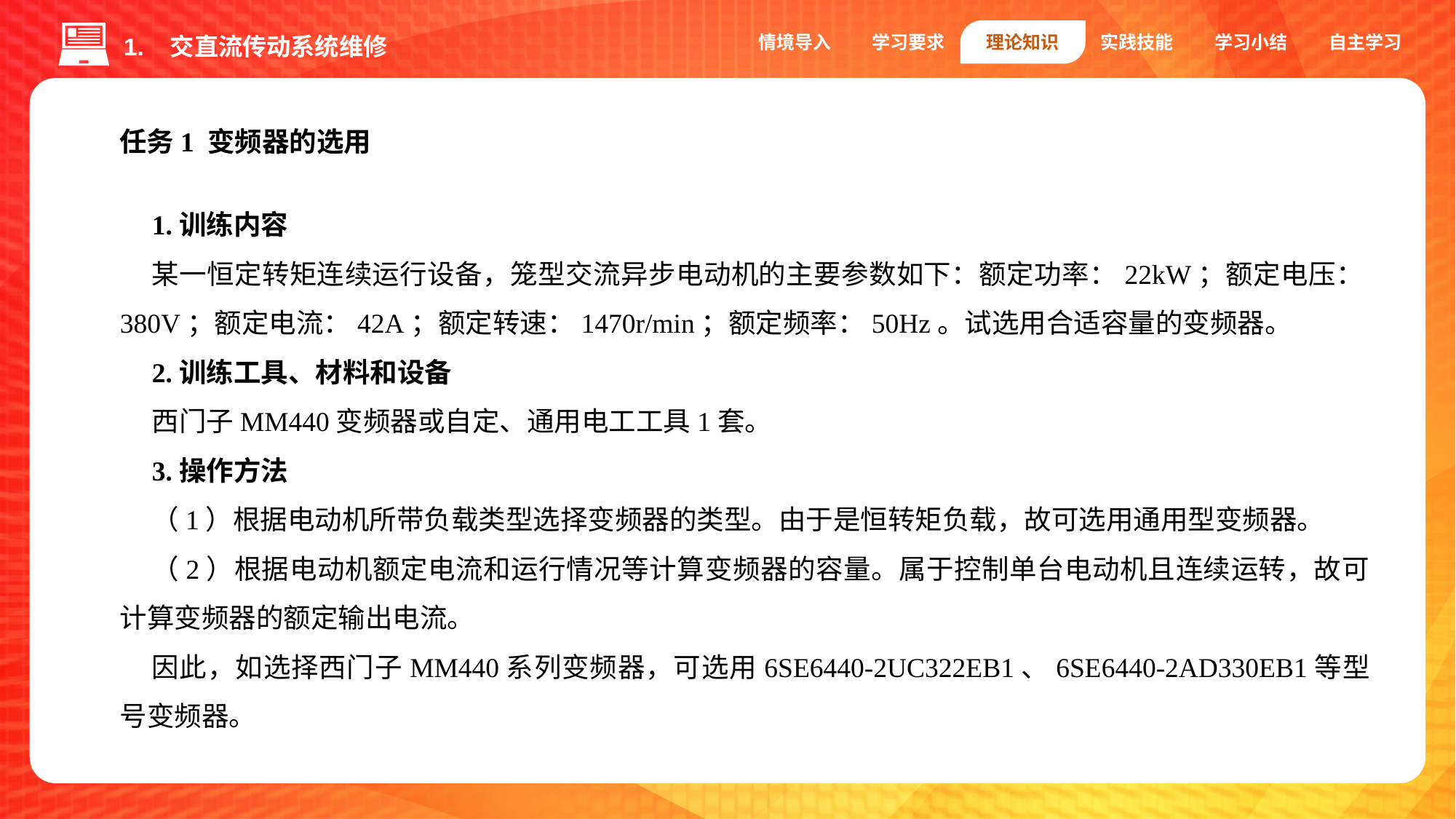

情境导入
学习要求
理论知识
实践技能
学习小结
自主学习

1.   交直流传动系统维修
任务1 变频器的选用
1.训练内容
某一恒定转矩连续运行设备，笼型交流异步电动机的主要参数如下：额定功率：22kW；额定电压：380V；额定电流：42A；额定转速：1470r/min；额定频率：50Hz。试选用合适容量的变频器。
2.训练工具、材料和设备
西门子MM440变频器或自定、通用电工工具1套。
3.操作方法
（1）根据电动机所带负载类型选择变频器的类型。由于是恒转矩负载，故可选用通用型变频器。
（2）根据电动机额定电流和运行情况等计算变频器的容量。属于控制单台电动机且连续运转，故可计算变频器的额定输出电流。
因此，如选择西门子MM440系列变频器，可选用6SE6440-2UC322EB1、6SE6440-2AD330EB1等型号变频器。